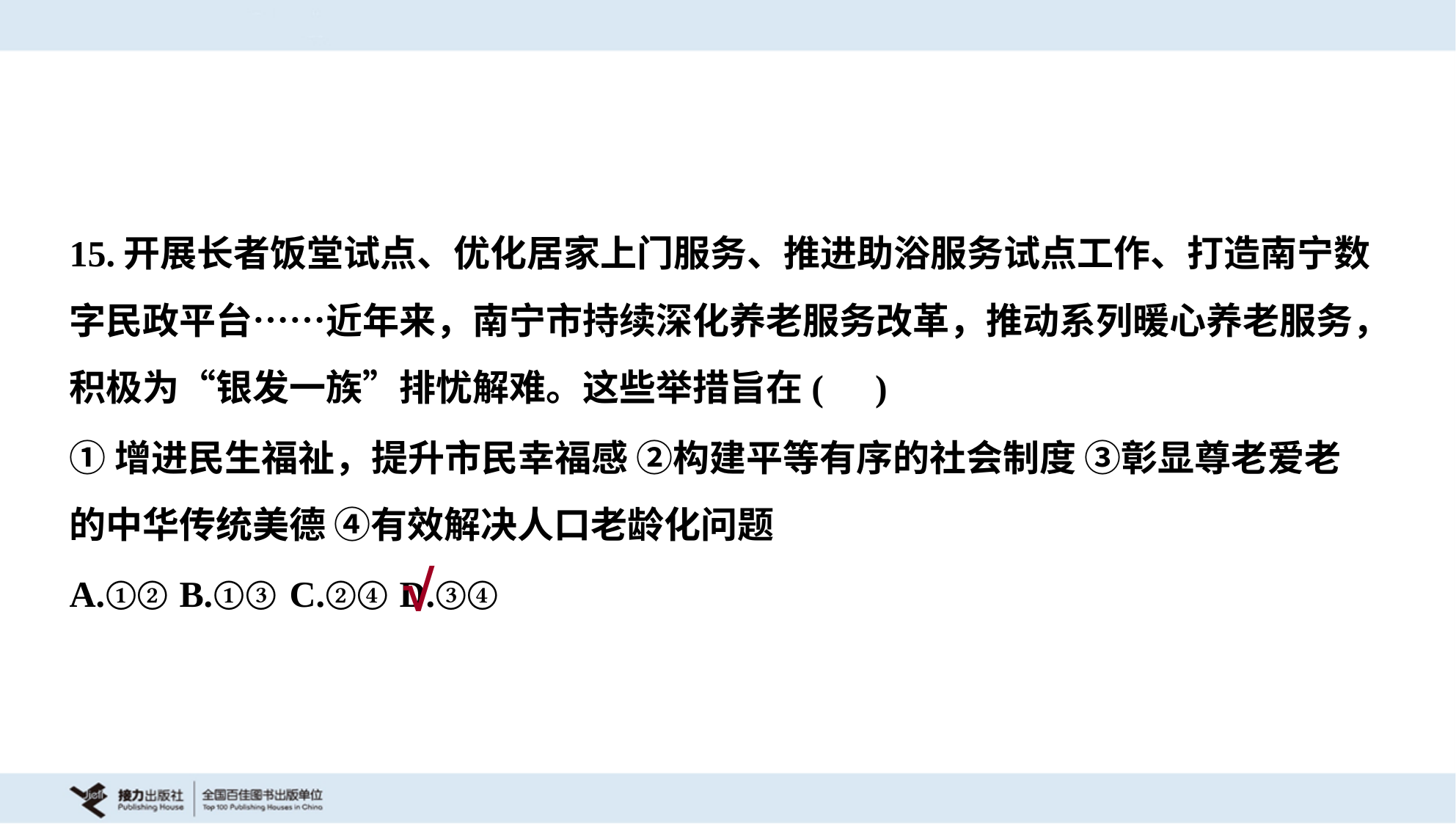

15.开展长者饭堂试点、优化居家上门服务、推进助浴服务试点工作、打造南宁数
字民政平台……近年来，南宁市持续深化养老服务改革，推动系列暖心养老服务，
积极为“银发一族”排忧解难。这些举措旨在(     )
①增进民生福祉，提升市民幸福感 ②构建平等有序的社会制度 ③彰显尊老爱老
的中华传统美德 ④有效解决人口老龄化问题
A.①②	B.①③	C.②④	D.③④
√